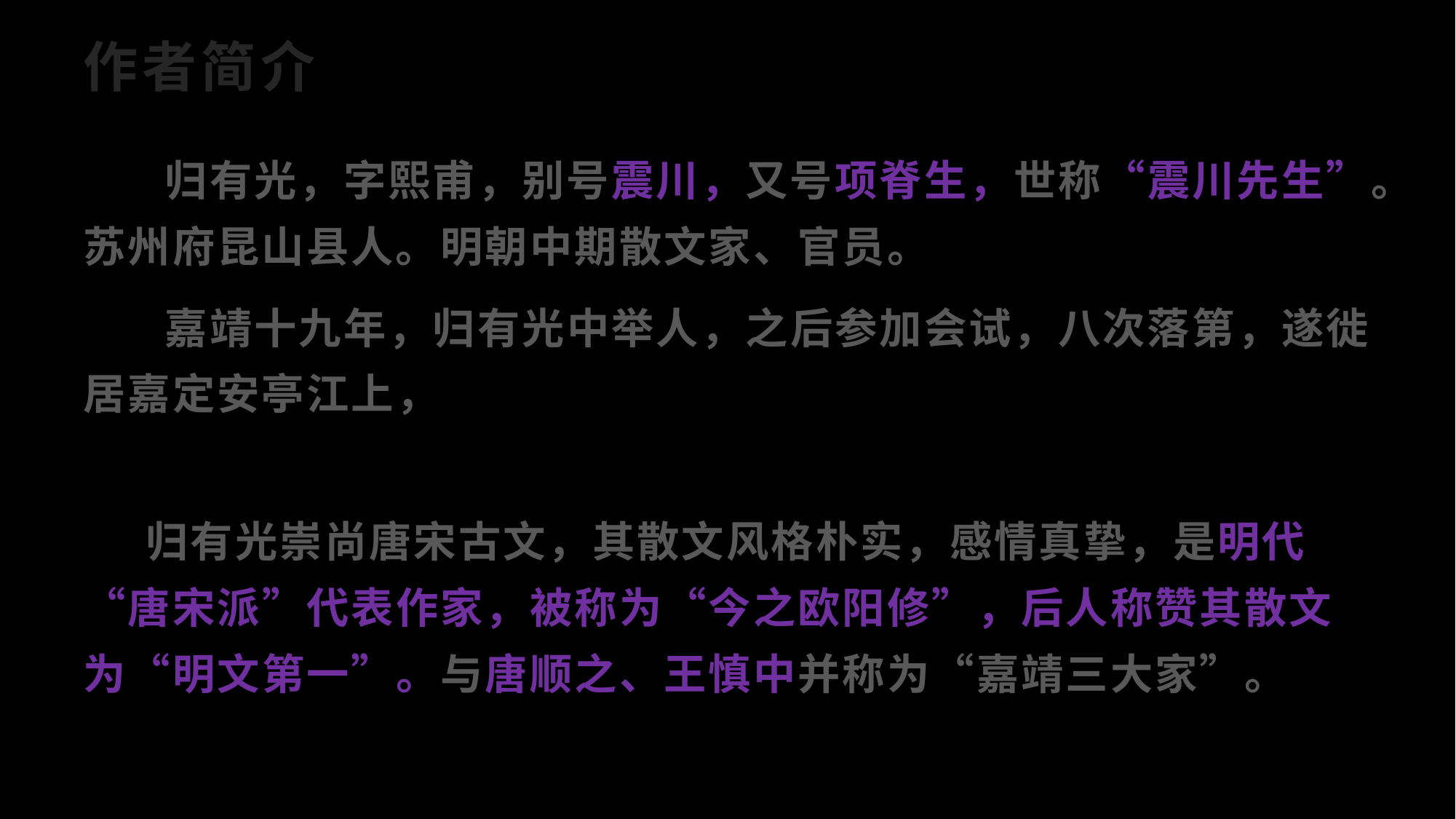

# 作者简介
      归有光，字熙甫，别号震川，又号项脊生，世称“震川先生”。苏州府昆山县人。明朝中期散文家、官员。
      嘉靖十九年，归有光中举人，之后参加会试，八次落第，遂徙居嘉定安亭江上，在那里讲学读书二十余年。他的学生很多，称他为“震川先生”。到60岁才中进士，授县令至职，一生郁郁不得志。
        归有光崇尚唐宋古文，其散文风格朴实，感情真挚，是明代“唐宋派”代表作家，被称为“今之欧阳修”，后人称赞其散文为“明文第一”。与唐顺之、王慎中并称为“嘉靖三大家”。